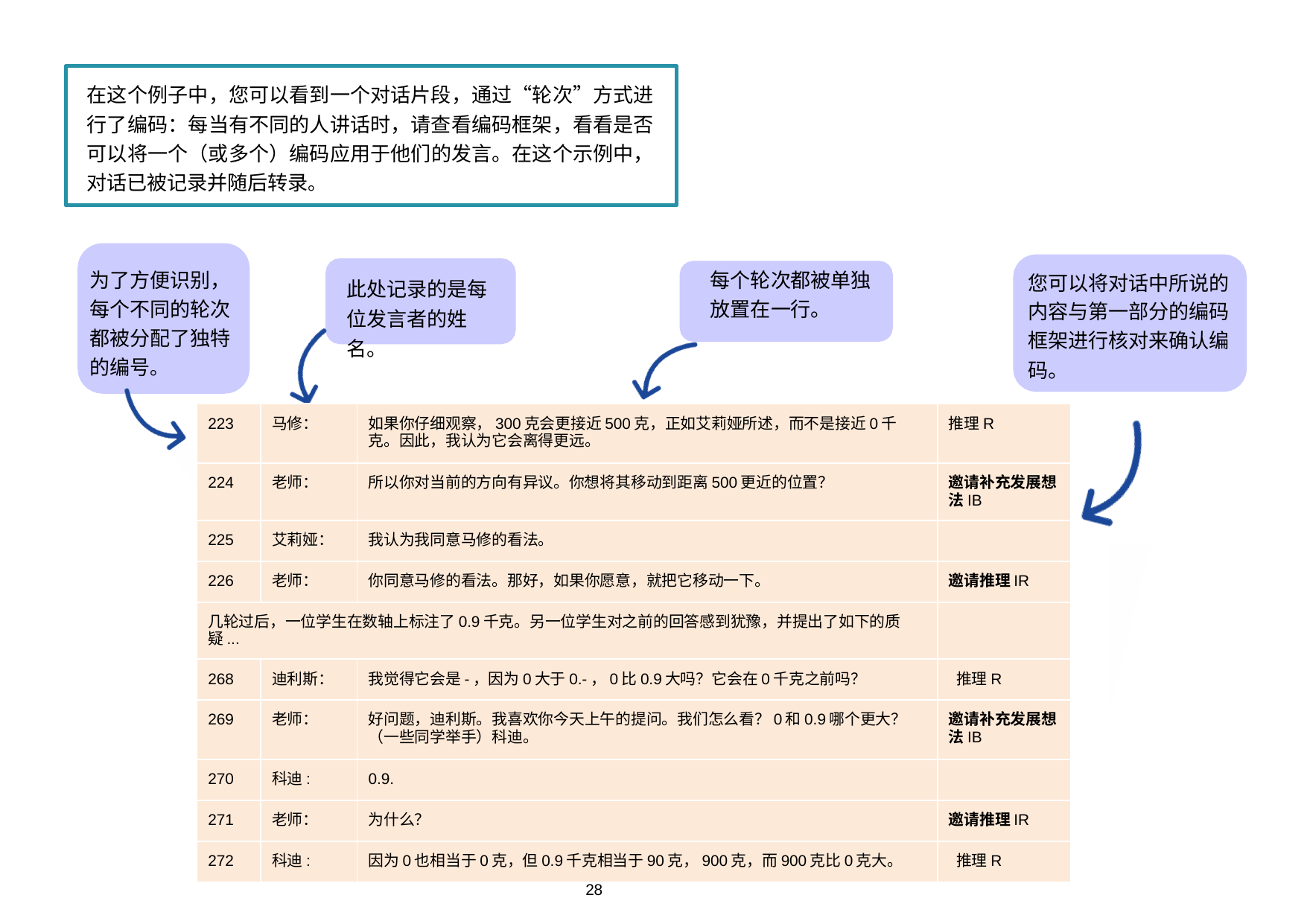

在这个例子中，您可以看到一个对话片段，通过“轮次”方式进行了编码：每当有不同的人讲话时，请查看编码框架，看看是否可以将一个（或多个）编码应用于他们的发言。在这个示例中，对话已被记录并随后转录。

每个轮次都被单独放置在一行。
为了方便识别，每个不同的轮次都被分配了独特的编号。
您可以将对话中所说的内容与第一部分的编码框架进行核对来确认编码。
此处记录的是每位发言者的姓名。

| 223 | 马修： | 如果你仔细观察，300克会更接近500克，正如艾莉娅所述，而不是接近0千克。因此，我认为它会离得更远。 | 推理R |
| --- | --- | --- | --- |
| 224 | 老师： | 所以你对当前的方向有异议。你想将其移动到距离500更近的位置？ | 邀请补充发展想法IB |
| 225 | 艾莉娅： | 我认为我同意马修的看法。 |  |
| 226 | 老师： | 你同意马修的看法。那好，如果你愿意，就把它移动一下。 | 邀请推理IR |
| 几轮过后，一位学生在数轴上标注了0.9千克。另一位学生对之前的回答感到犹豫，并提出了如下的质疑... |  |  |  |
| 268 | 迪利斯： | 我觉得它会是-，因为0大于0.-，0比0.9大吗？它会在0千克之前吗？ | 推理R |
| 269 | 老师： | 好问题，迪利斯。我喜欢你今天上午的提问。我们怎么看？0和0.9哪个更大？（一些同学举手）科迪。 | 邀请补充发展想法IB |
| 270 | 科迪: | 0.9. |  |
| 271 | 老师： | 为什么？ | 邀请推理IR |
| 272 | 科迪: | 因为0也相当于0克，但0.9千克相当于90克，900克，而900克比0克大。 | 推理R |

28